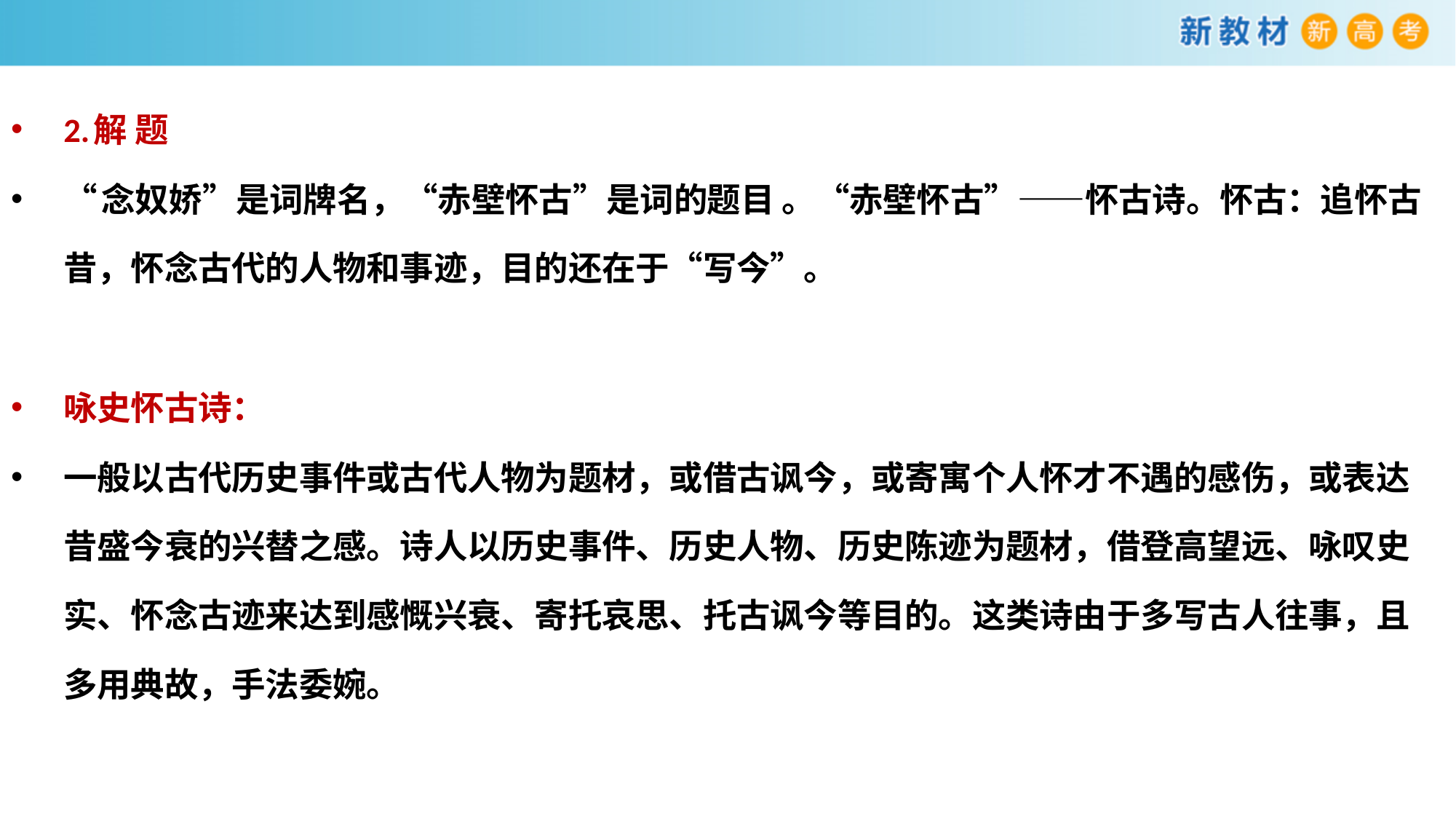

2.解 题
“念奴娇”是词牌名，“赤壁怀古”是词的题目 。“赤壁怀古”——怀古诗。怀古：追怀古昔，怀念古代的人物和事迹，目的还在于“写今”。

咏史怀古诗：
一般以古代历史事件或古代人物为题材，或借古讽今，或寄寓个人怀才不遇的感伤，或表达昔盛今衰的兴替之感。诗人以历史事件、历史人物、历史陈迹为题材，借登高望远、咏叹史实、怀念古迹来达到感慨兴衰、寄托哀思、托古讽今等目的。这类诗由于多写古人往事，且多用典故，手法委婉。